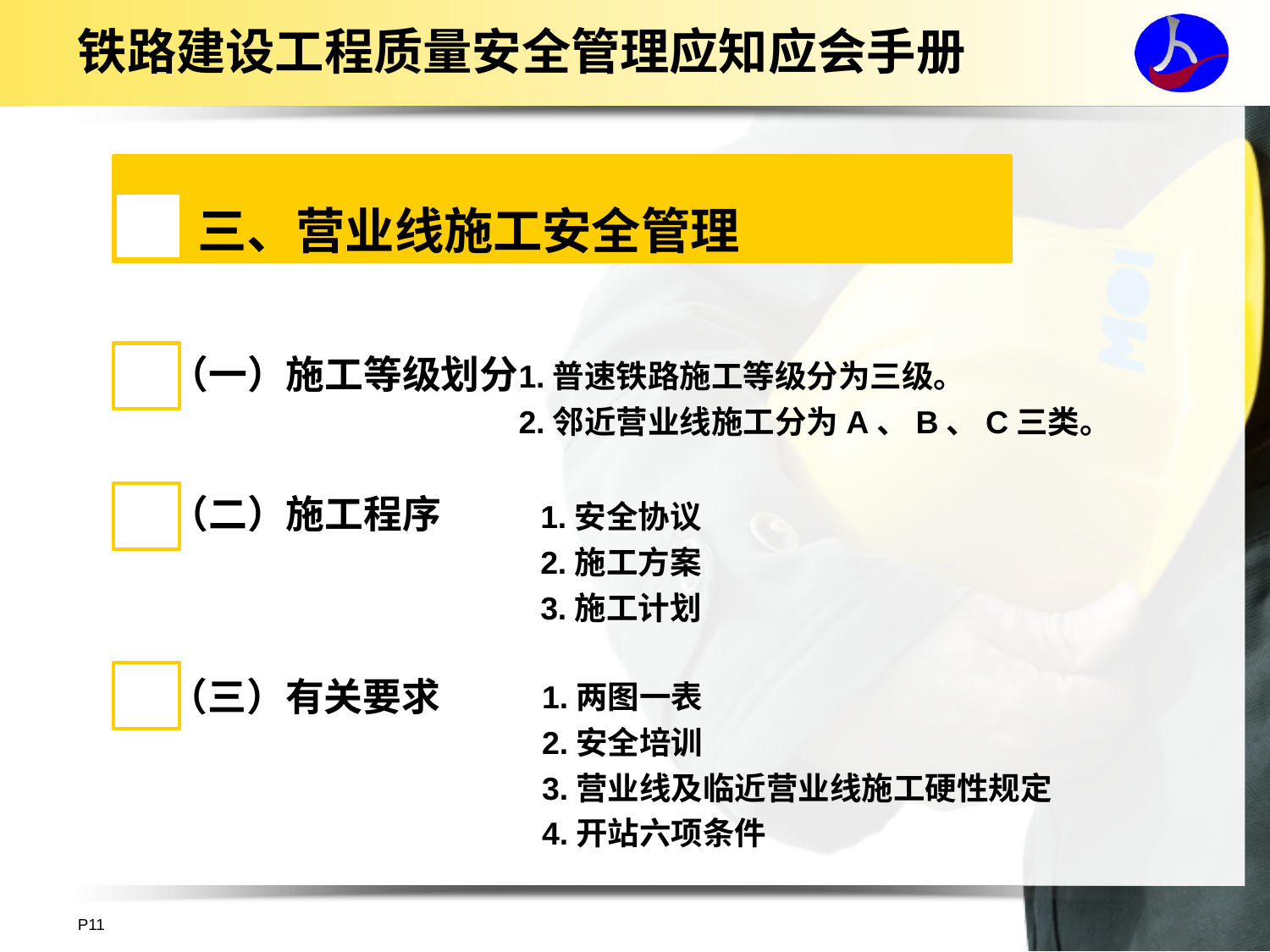

# 铁路建设工程质量安全管理应知应会手册

三、营业线施工安全管理

（一）施工等级划分

1.普速铁路施工等级分为三级。
2.邻近营业线施工分为A、B、C三类。
（二）施工程序

1.安全协议
2.施工方案
3.施工计划
（三）有关要求

1.两图一表
2.安全培训
3.营业线及临近营业线施工硬性规定
4.开站六项条件
P11